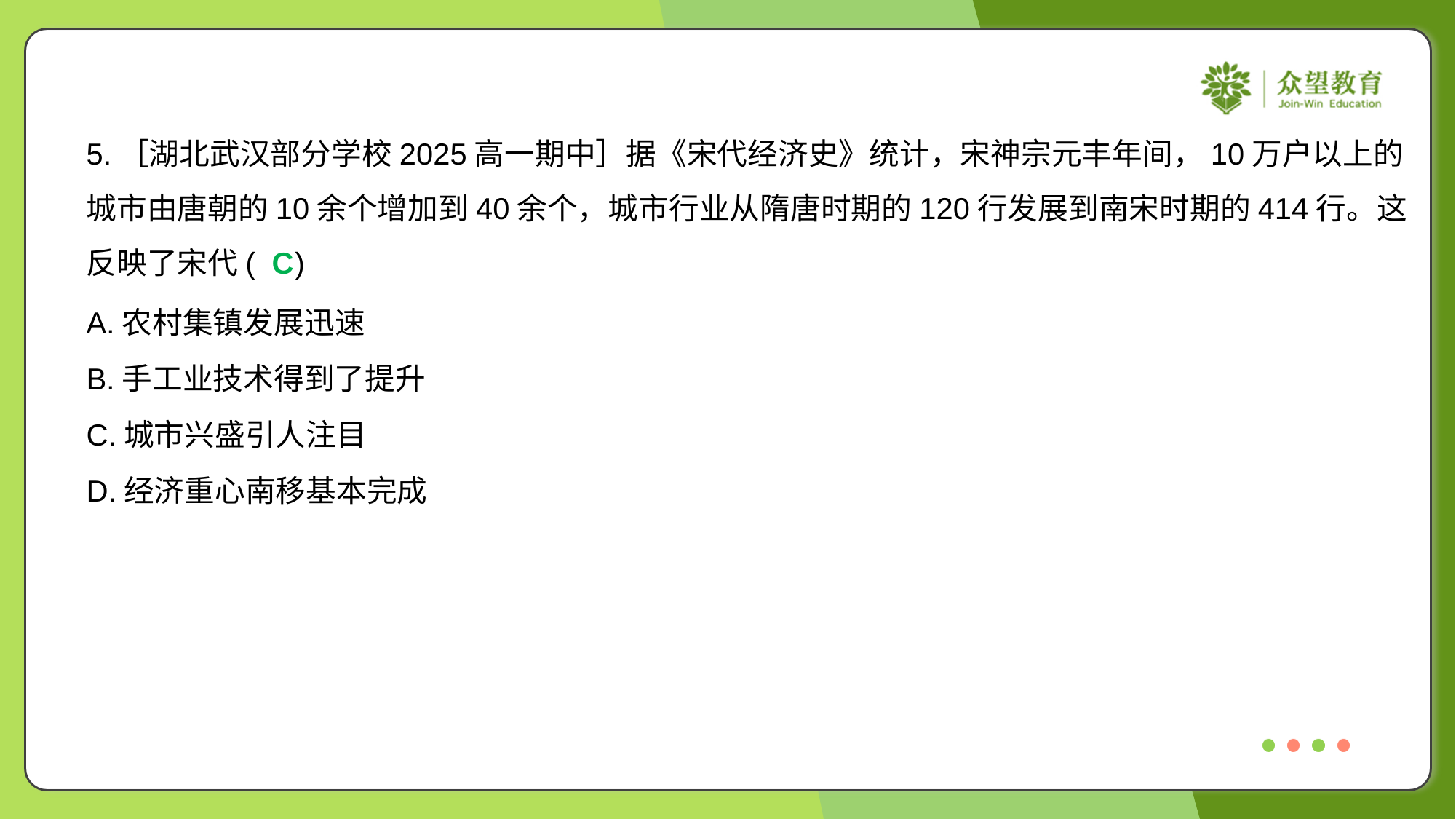

5.［湖北武汉部分学校2025高一期中］据《宋代经济史》统计，宋神宗元丰年间，10万户以上的
城市由唐朝的10余个增加到40余个，城市行业从隋唐时期的120行发展到南宋时期的414行。这
反映了宋代(     )
C
A.农村集镇发展迅速
B.手工业技术得到了提升
C.城市兴盛引人注目
D.经济重心南移基本完成